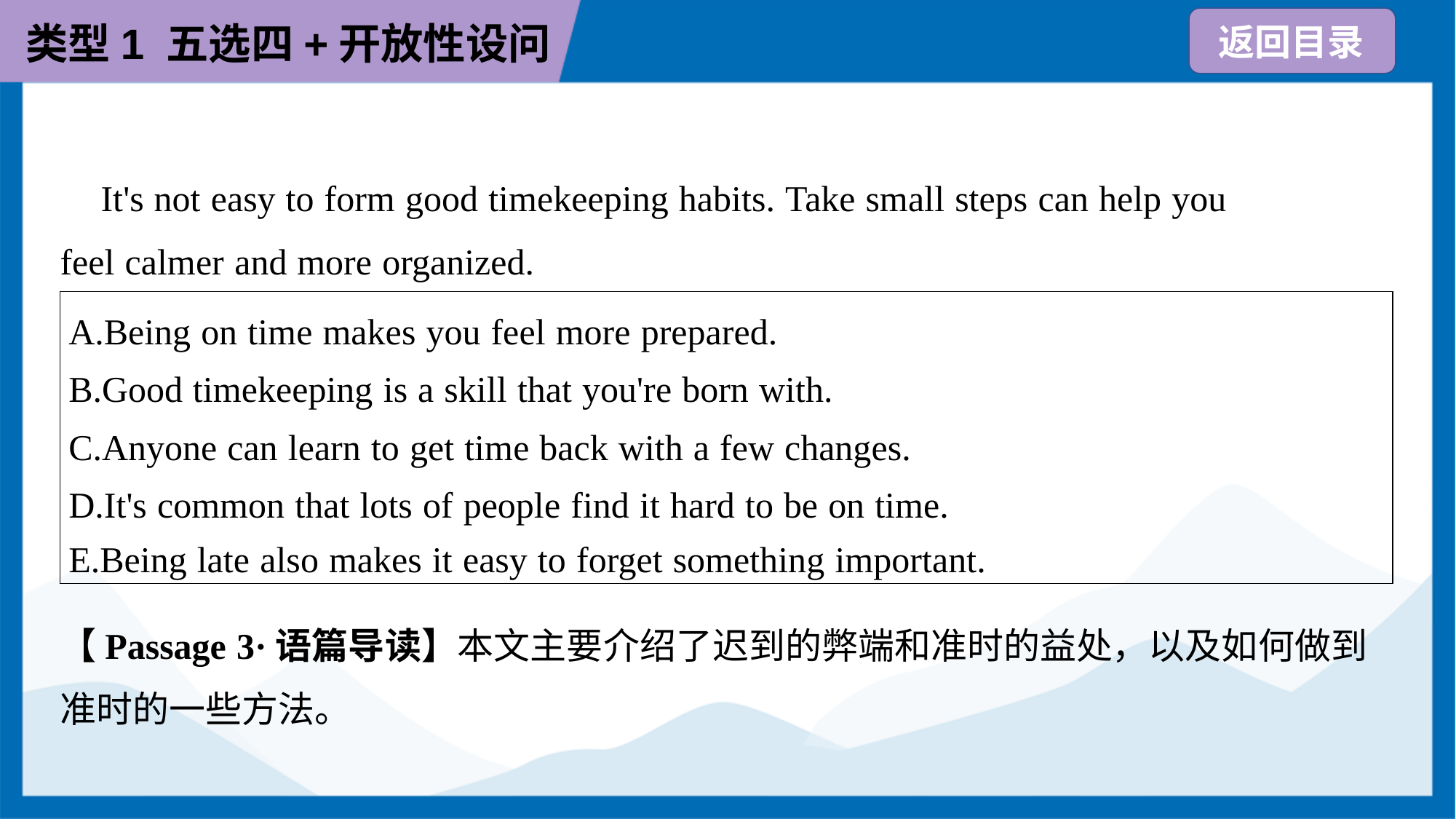

It's not easy to form good timekeeping habits. Take small steps can help you
feel calmer and more organized.
| A.Being on time makes you feel more prepared. B.Good timekeeping is a skill that you're born with. C.Anyone can learn to get time back with a few changes. D.It's common that lots of people find it hard to be on time. E.Being late also makes it easy to forget something important. |
| --- |
【Passage 3·语篇导读】本文主要介绍了迟到的弊端和准时的益处，以及如何做到
准时的一些方法。